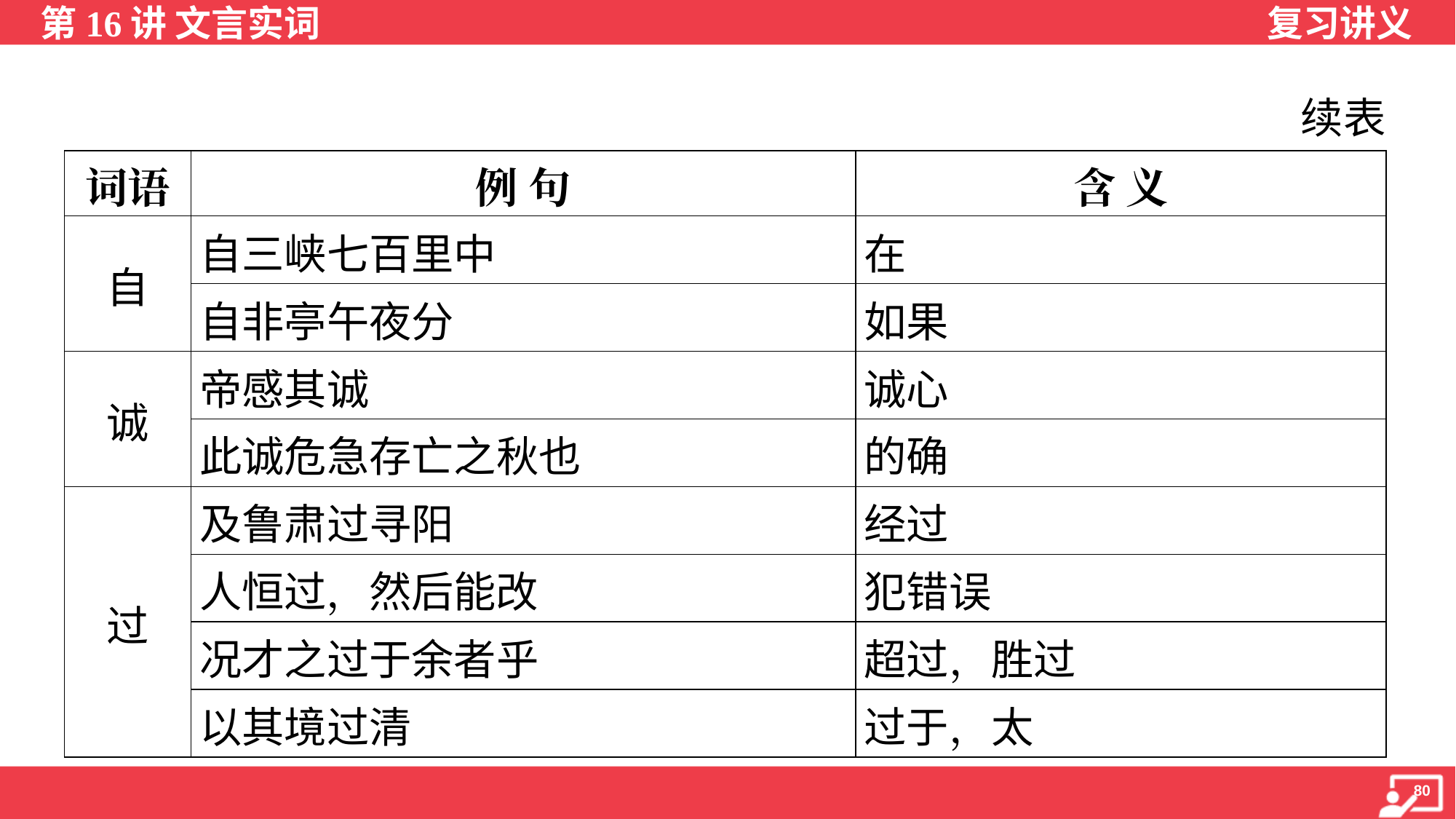

续表
| 词语 | 例 句 | 含 义 |
| --- | --- | --- |
| 自 | 自三峡七百里中 | 在 |
|  | 自非亭午夜分 | 如果 |
| 诚 | 帝感其诚 | 诚心 |
|  | 此诚危急存亡之秋也 | 的确 |
| 过 | 及鲁肃过寻阳 | 经过 |
|  | 人恒过，然后能改 | 犯错误 |
|  | 况才之过于余者乎 | 超过，胜过 |
|  | 以其境过清 | 过于，太 |